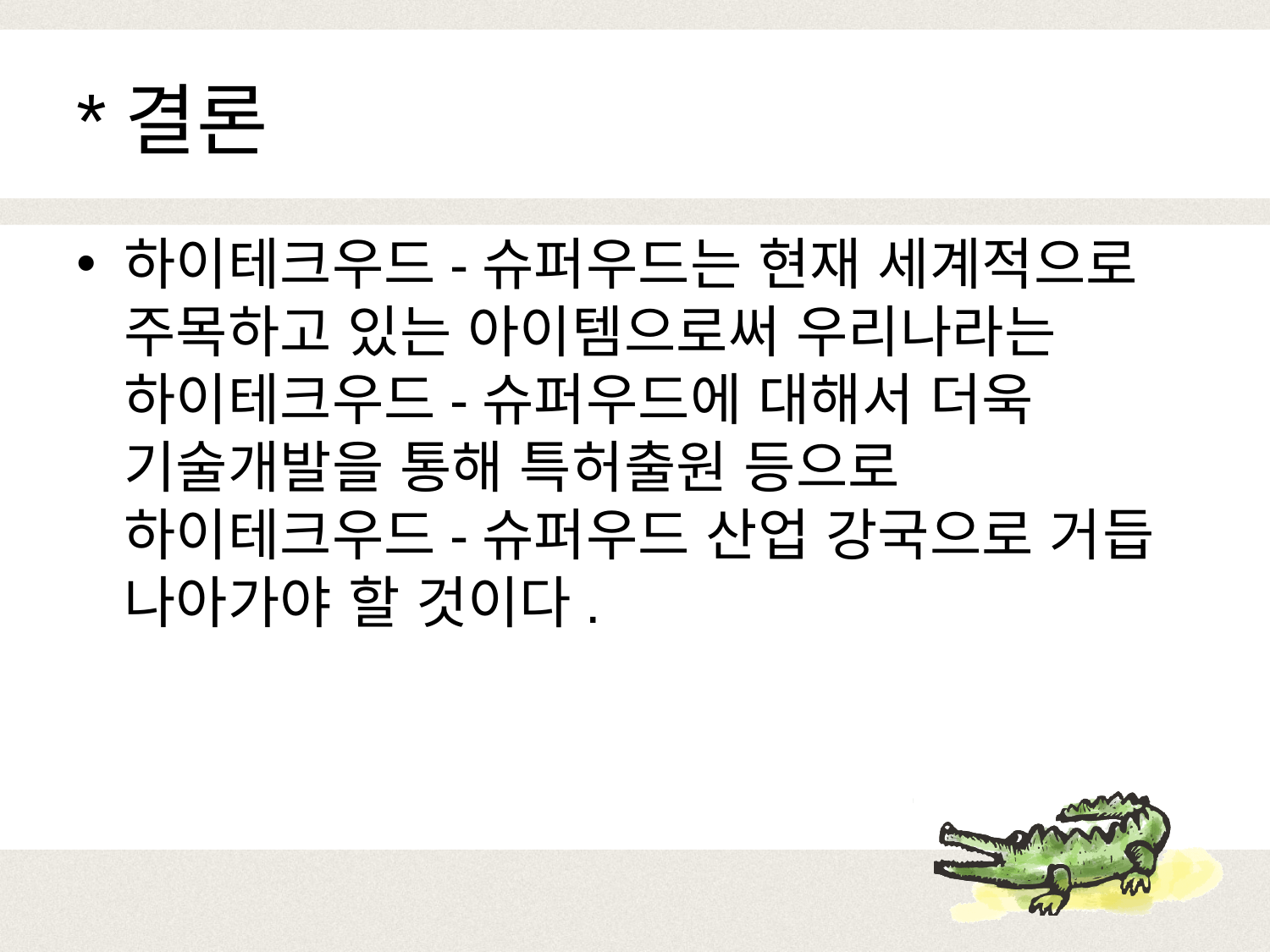

# *결론
하이테크우드-슈퍼우드는 현재 세계적으로 주목하고 있는 아이템으로써 우리나라는 하이테크우드-슈퍼우드에 대해서 더욱 기술개발을 통해 특허출원 등으로 하이테크우드-슈퍼우드 산업 강국으로 거듭 나아가야 할 것이다.